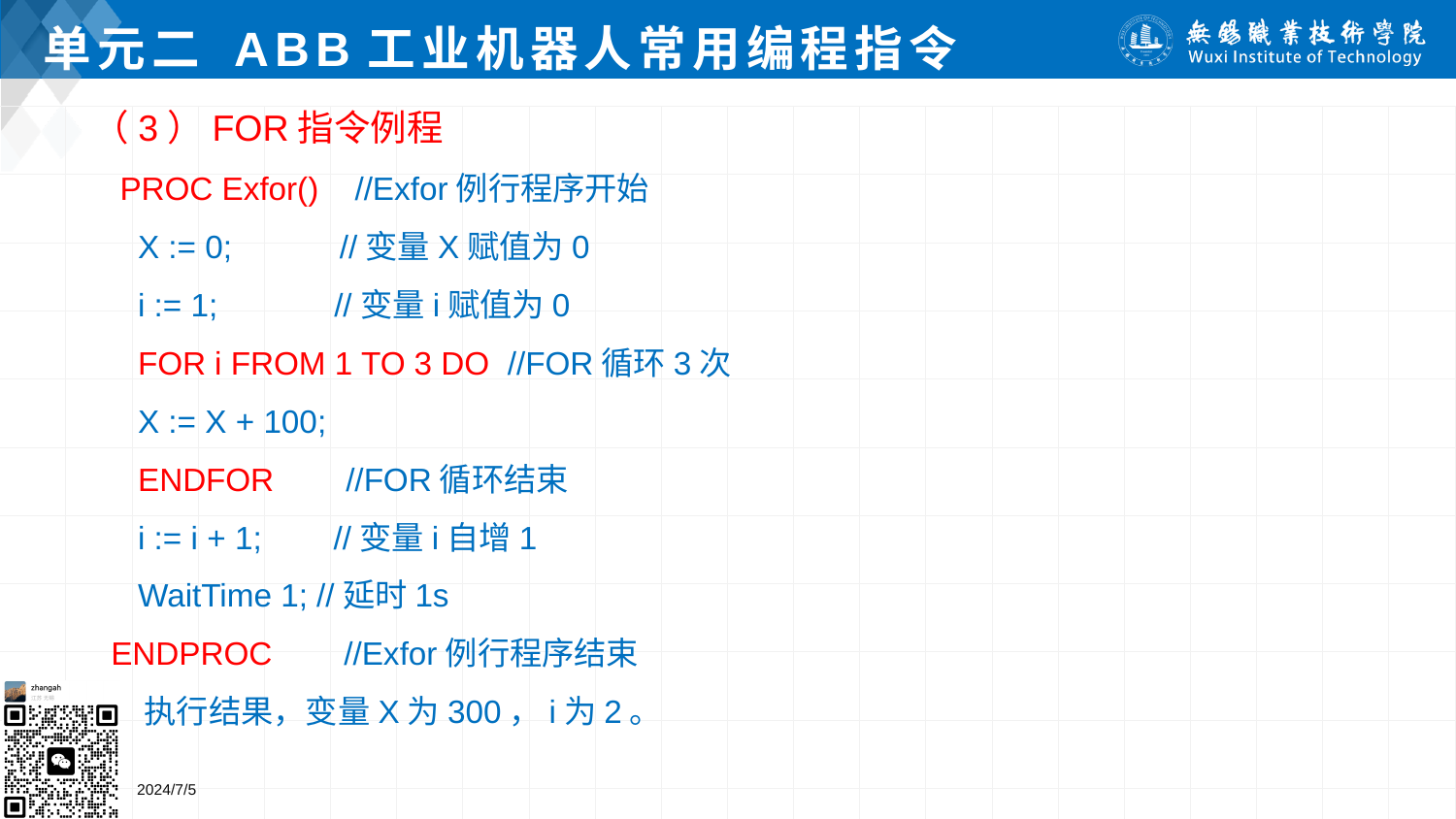

# 单元二 ABB工业机器人常用编程指令
（3）FOR指令例程
   PROC Exfor()    //Exfor例行程序开始
     X := 0;            //变量X赋值为0
     i := 1;             //变量i赋值为0
     FOR i FROM 1 TO 3 DO  //FOR循环3次
     X := X + 100;
     ENDFOR        //FOR循环结束
     i := i + 1;        //变量i自增1
     WaitTime 1; //延时1s
  ENDPROC        //Exfor例行程序结束
      执行结果，变量X为300，i为2。
2024/7/5